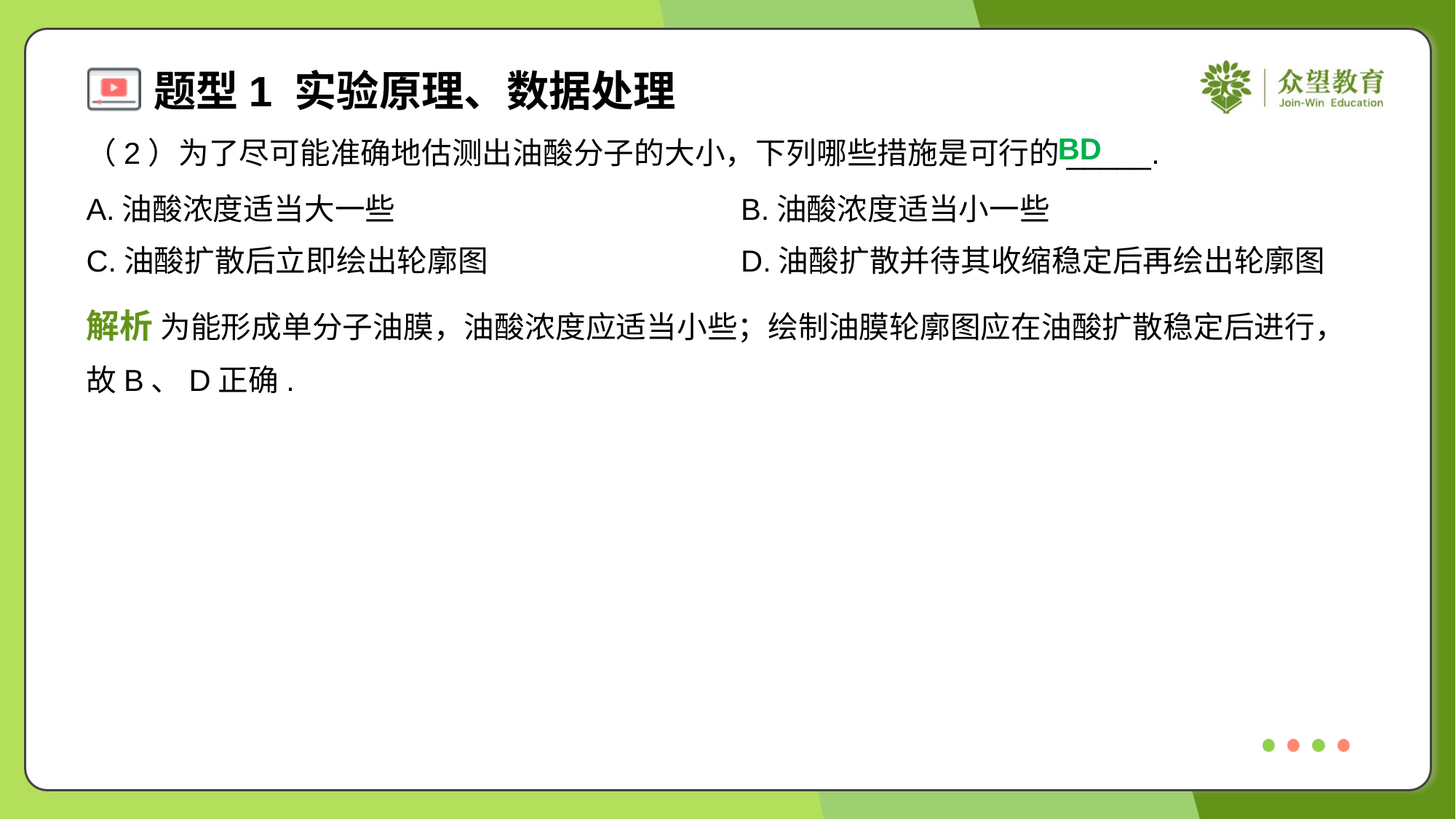

BD
（2）为了尽可能准确地估测出油酸分子的大小，下列哪些措施是可行的_____.
A.油酸浓度适当大一些	B.油酸浓度适当小一些
C.油酸扩散后立即绘出轮廓图	D.油酸扩散并待其收缩稳定后再绘出轮廓图
解析 为能形成单分子油膜，油酸浓度应适当小些；绘制油膜轮廓图应在油酸扩散稳定后进行，
故B、D正确.